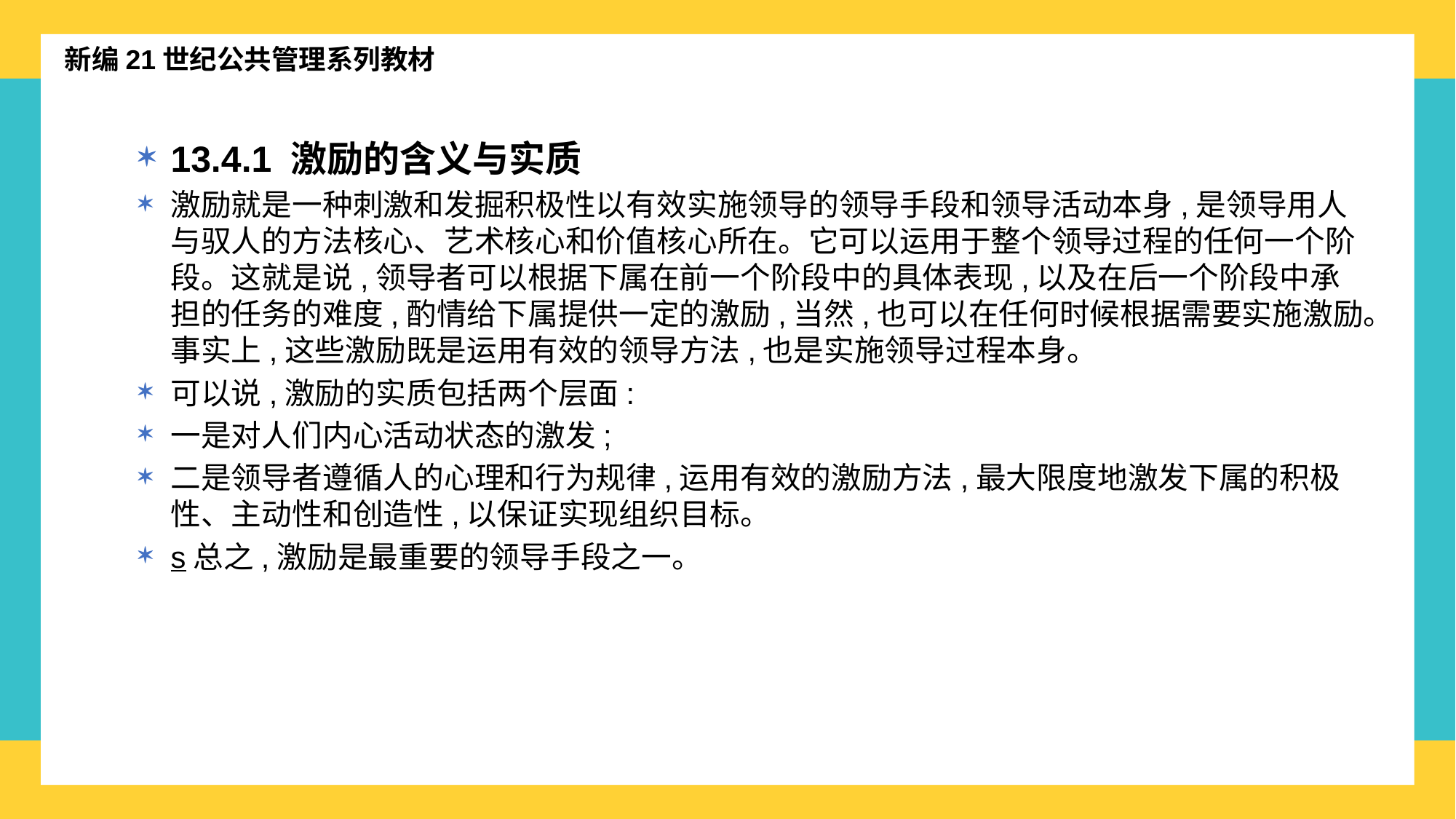

新编21世纪公共管理系列教材
13.4.1 激励的含义与实质
激励就是一种刺激和发掘积极性以有效实施领导的领导手段和领导活动本身,是领导用人与驭人的方法核心、艺术核心和价值核心所在。它可以运用于整个领导过程的任何一个阶段。这就是说,领导者可以根据下属在前一个阶段中的具体表现,以及在后一个阶段中承担的任务的难度,酌情给下属提供一定的激励,当然,也可以在任何时候根据需要实施激励。事实上,这些激励既是运用有效的领导方法,也是实施领导过程本身。
可以说,激励的实质包括两个层面:
一是对人们内心活动状态的激发;
二是领导者遵循人的心理和行为规律,运用有效的激励方法,最大限度地激发下属的积极性、主动性和创造性,以保证实现组织目标。
s总之,激励是最重要的领导手段之一。